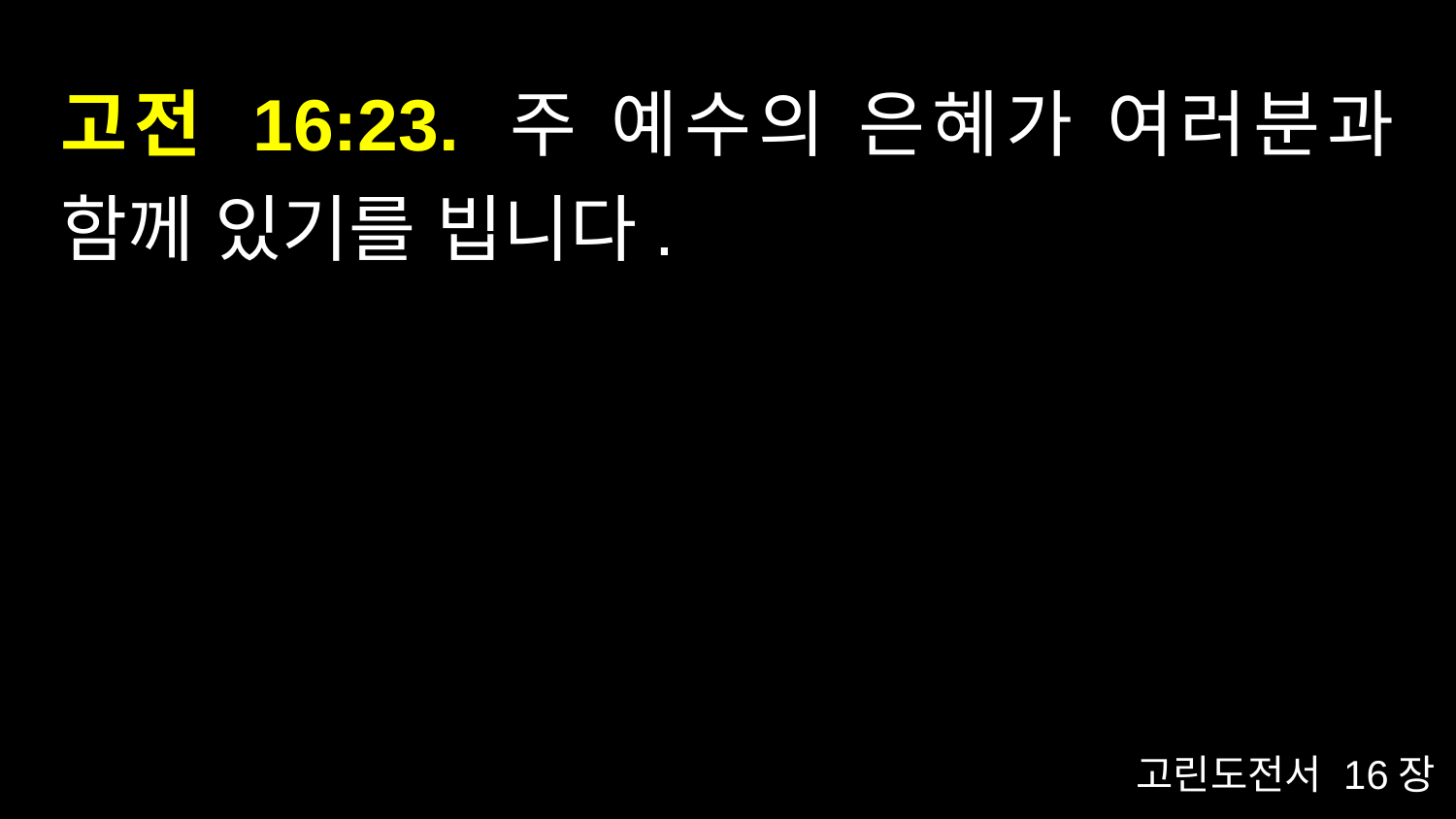

# 고전 16:23. 주 예수의 은혜가 여러분과 함께 있기를 빕니다.
고린도전서 16장